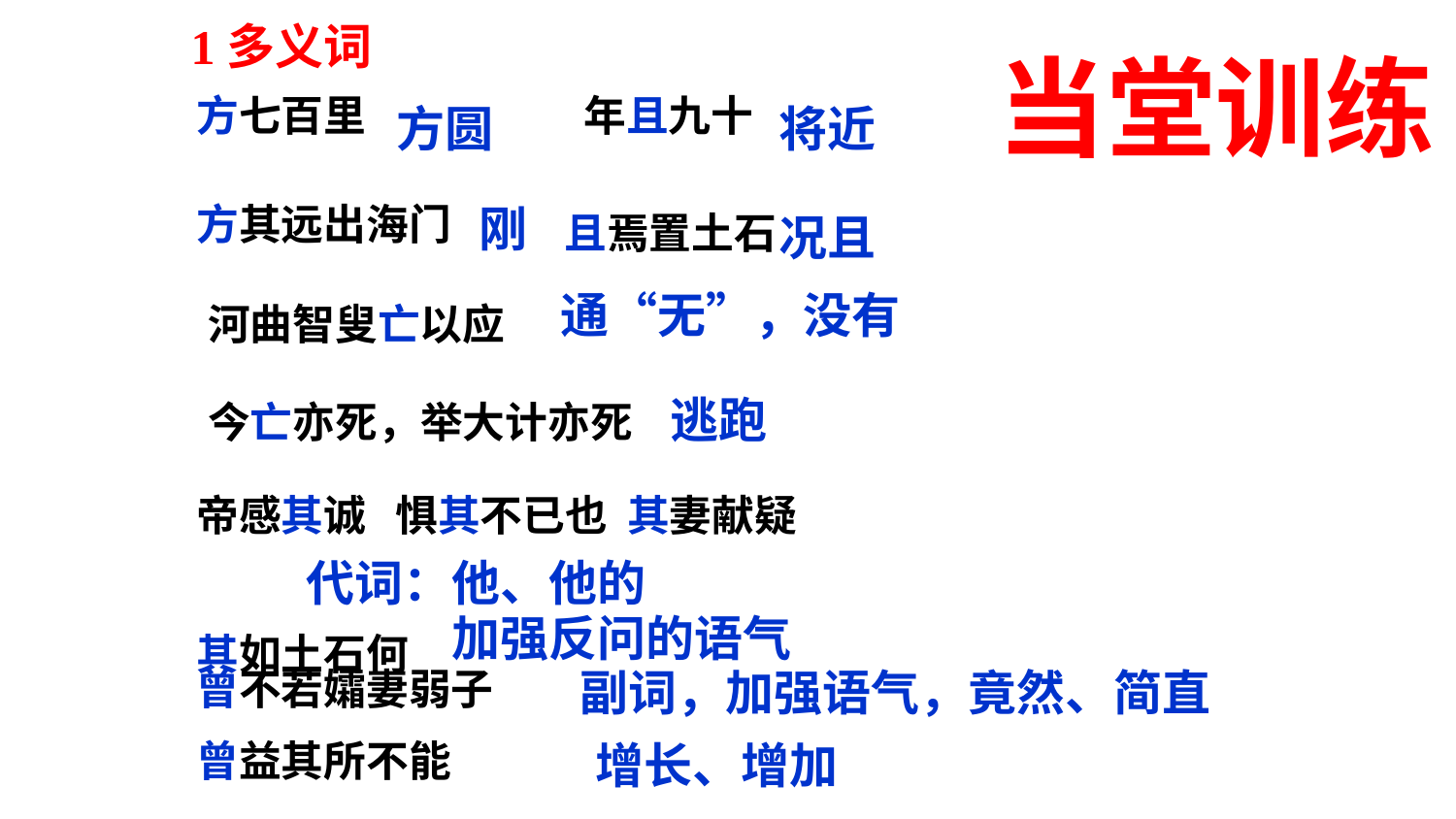

1多义词
当堂训练

方七百里
方其远出海门
    年且九十

  且焉置土石
方圆
将近
刚
况且
通“无”，没有
河曲智叟亡以应

今亡亦死，举大计亦死
逃跑
帝感其诚   惧其不已也  其妻献疑

其如土石何
代词：他、他的
加强反问的语气
曾不若孀妻弱子
曾益其所不能
副词，加强语气，竟然、简直
增长、增加